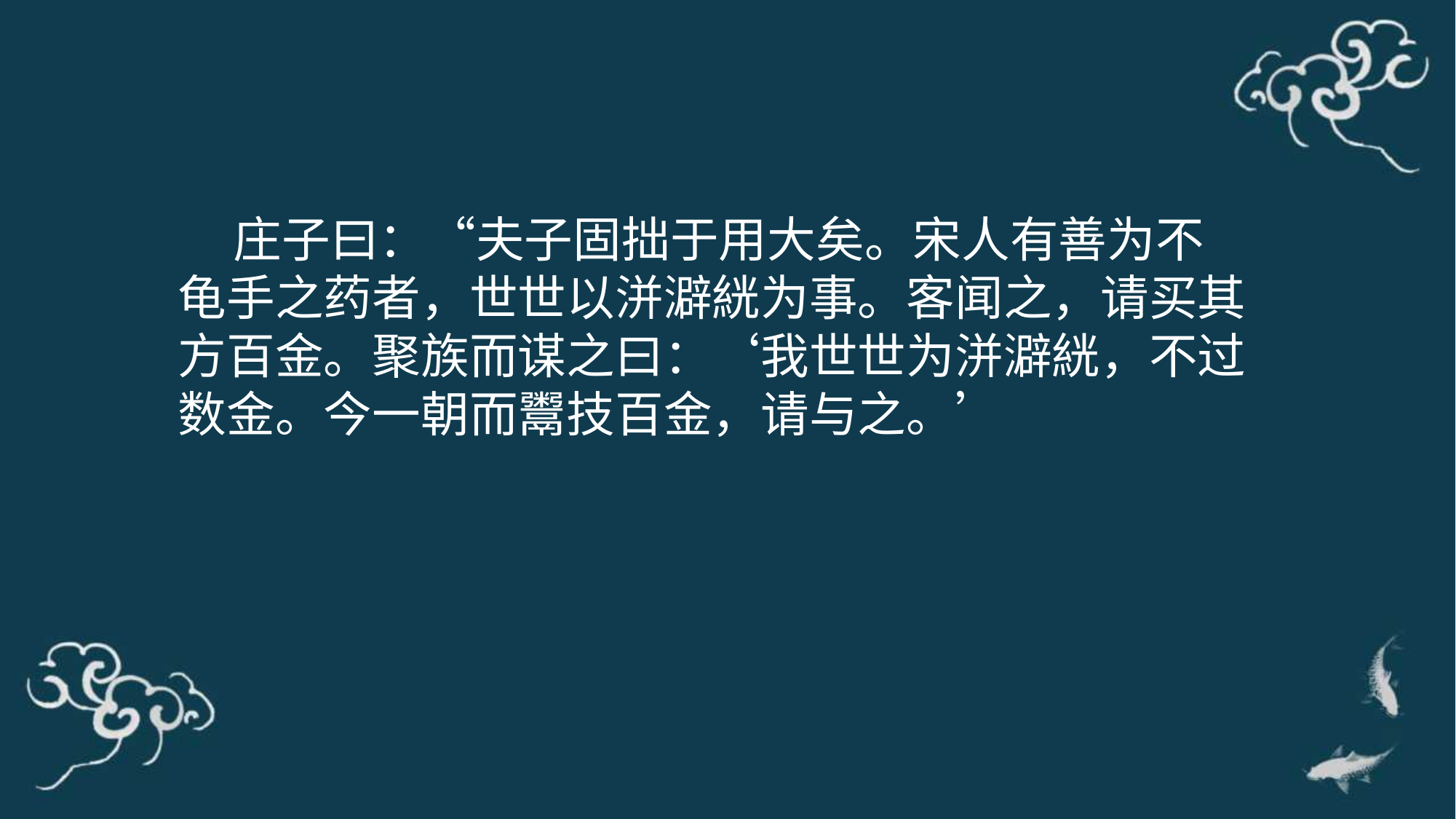

庄子曰：“夫子固拙于用大矣。宋人有善为不龟手之药者，世世以洴澼絖为事。客闻之，请买其方百金。聚族而谋之曰：‘我世世为洴澼絖，不过数金。今一朝而鬻技百金，请与之。’